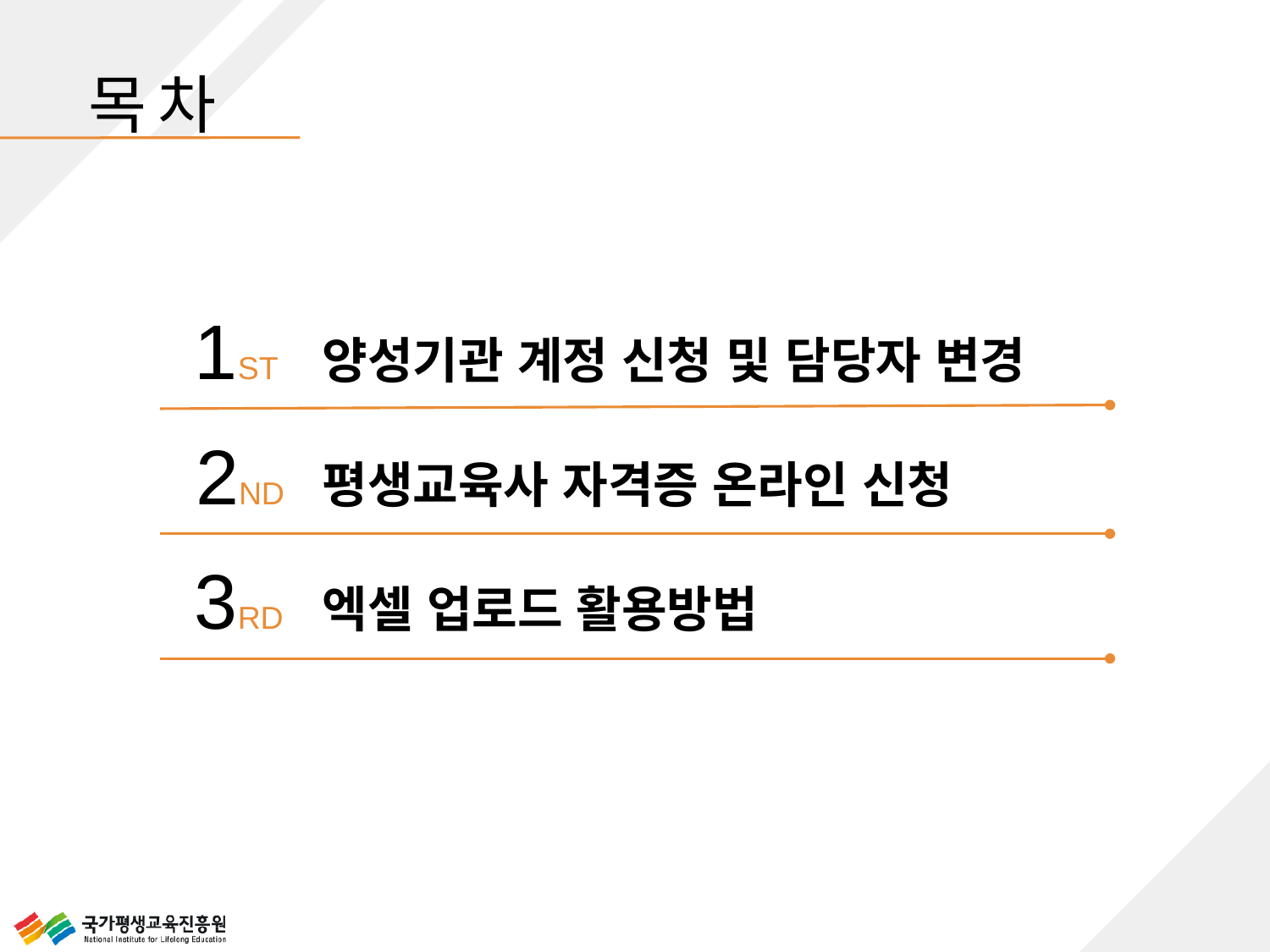

목차
1ST
양성기관 계정 신청 및 담당자 변경
2ND
평생교육사 자격증 온라인 신청
3RD
엑셀 업로드 활용방법